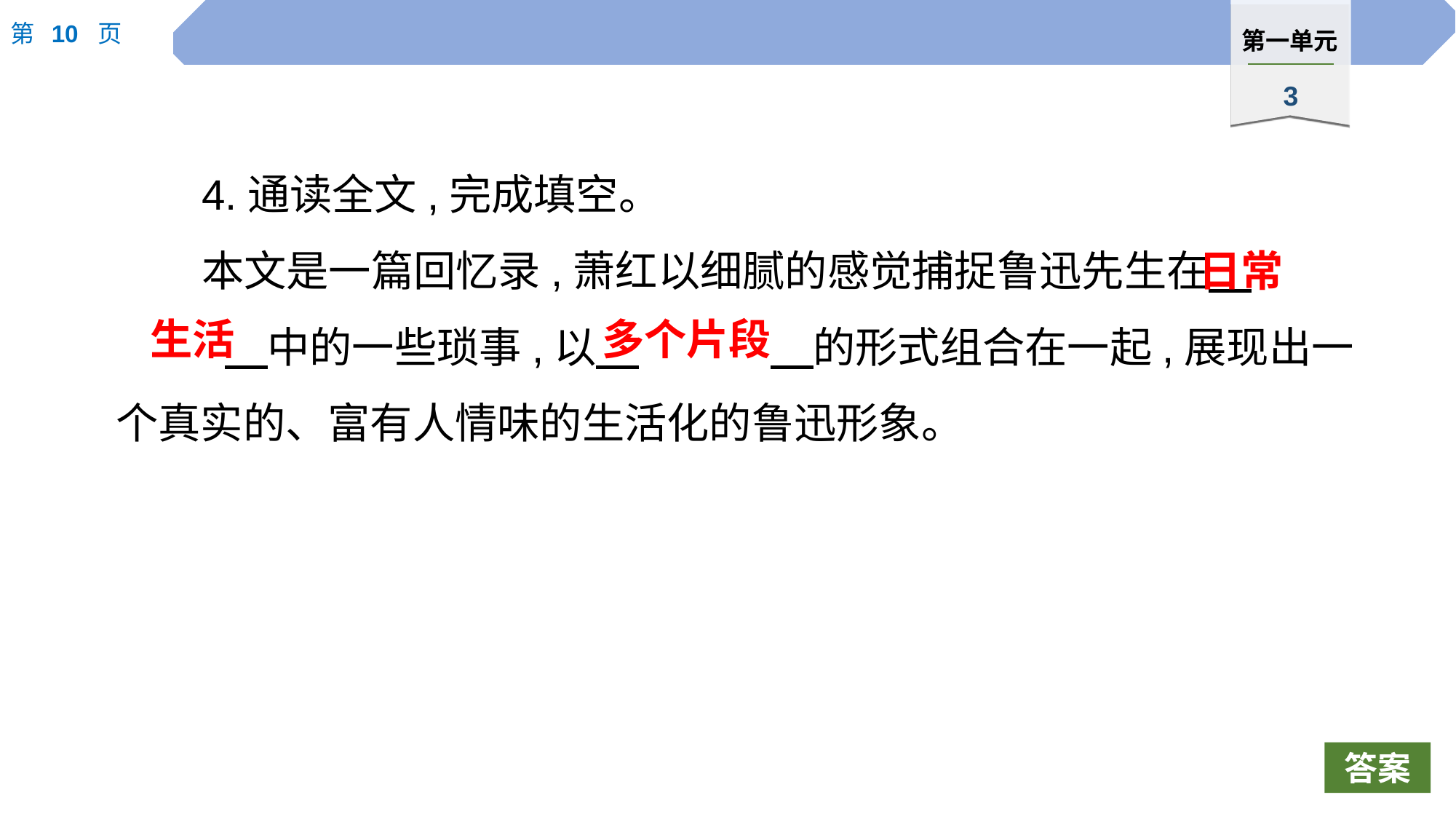

4.通读全文,完成填空。
本文是一篇回忆录,萧红以细腻的感觉捕捉鲁迅先生在　		　中的一些琐事,以　		　的形式组合在一起,展现出一个真实的、富有人情味的生活化的鲁迅形象。
日常
生活
多个片段
答案